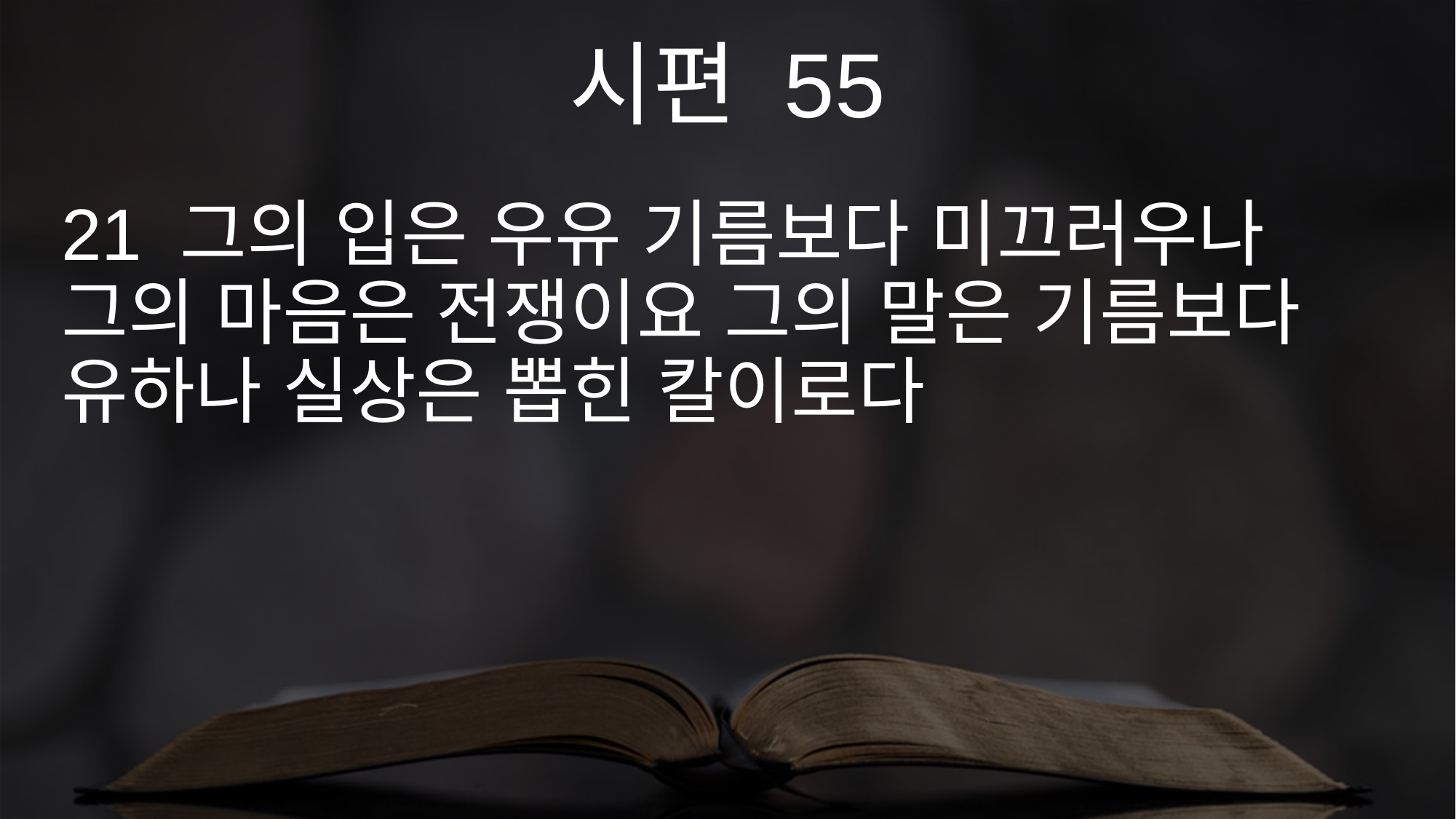

시편 55
21 그의 입은 우유 기름보다 미끄러우나 그의 마음은 전쟁이요 그의 말은 기름보다 유하나 실상은 뽑힌 칼이로다